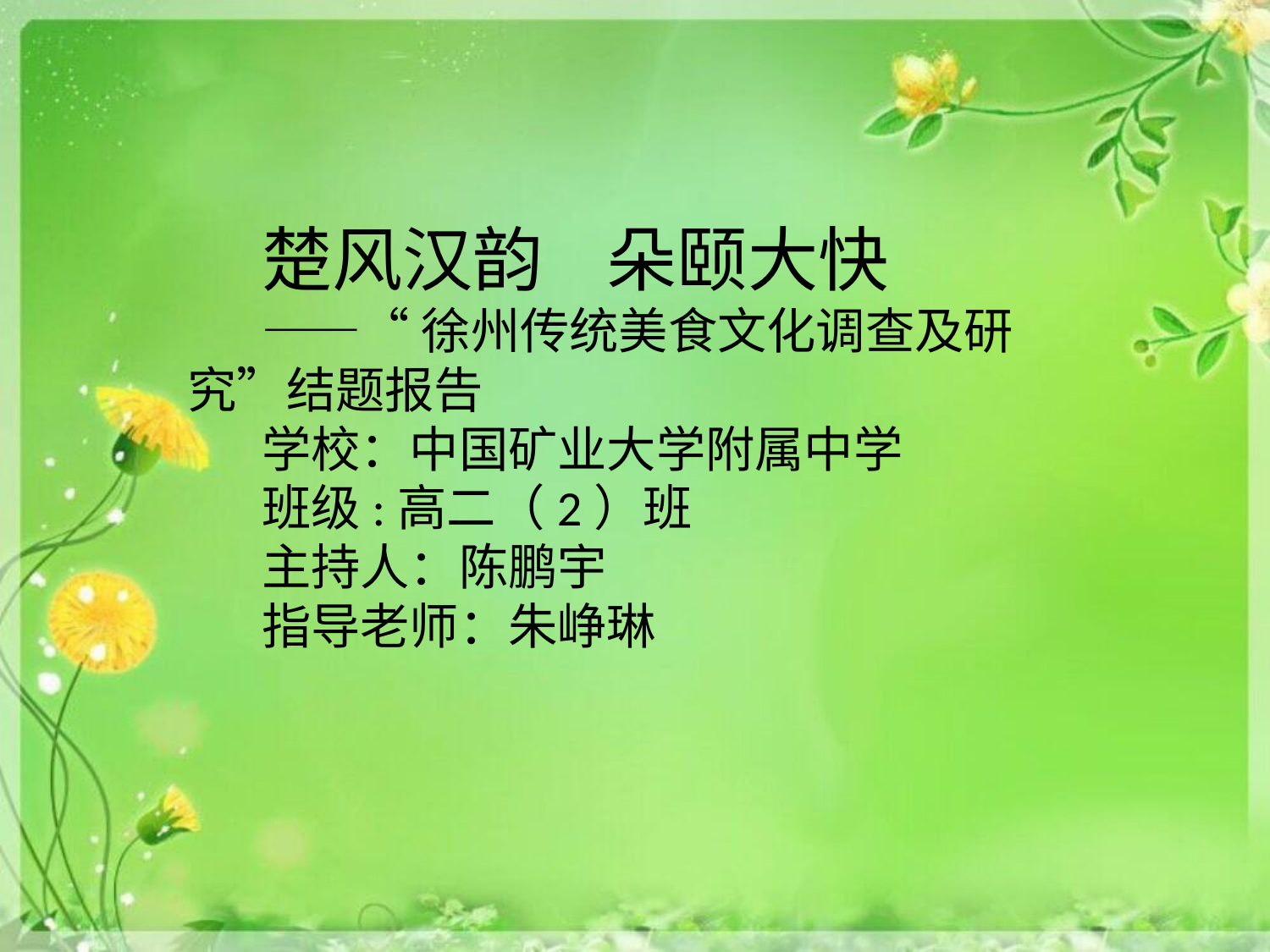

楚风汉韵    朵颐大快
——“徐州传统美食文化调查及研究”结题报告
学校：中国矿业大学附属中学
班级:高二（2）班
主持人：陈鹏宇
指导老师：朱峥琳